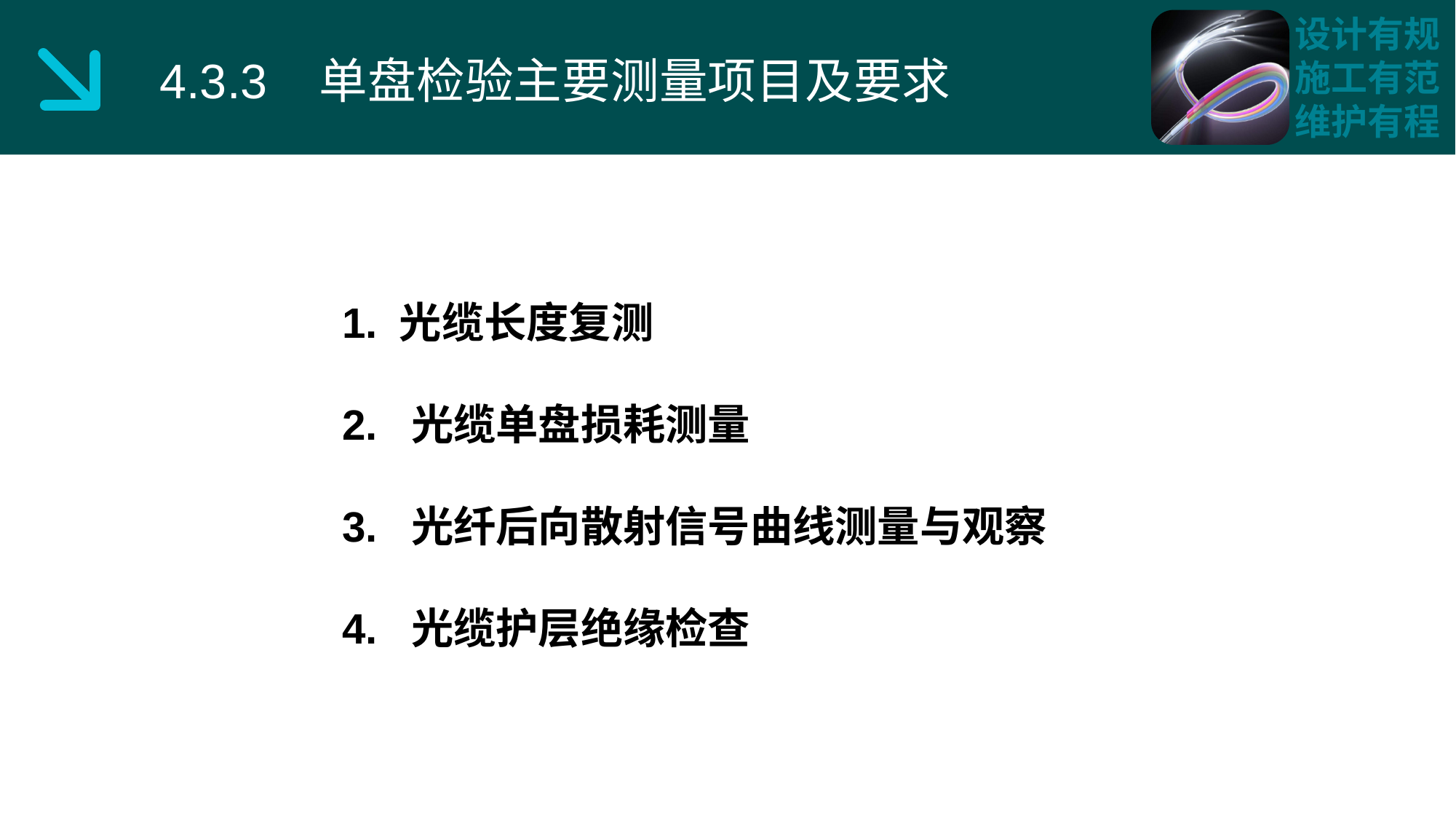

4.3.3   单盘检验主要测量项目及要求

1. 光缆长度复测

2.  光缆单盘损耗测量

3.  光纤后向散射信号曲线测量与观察

4.  光缆护层绝缘检查